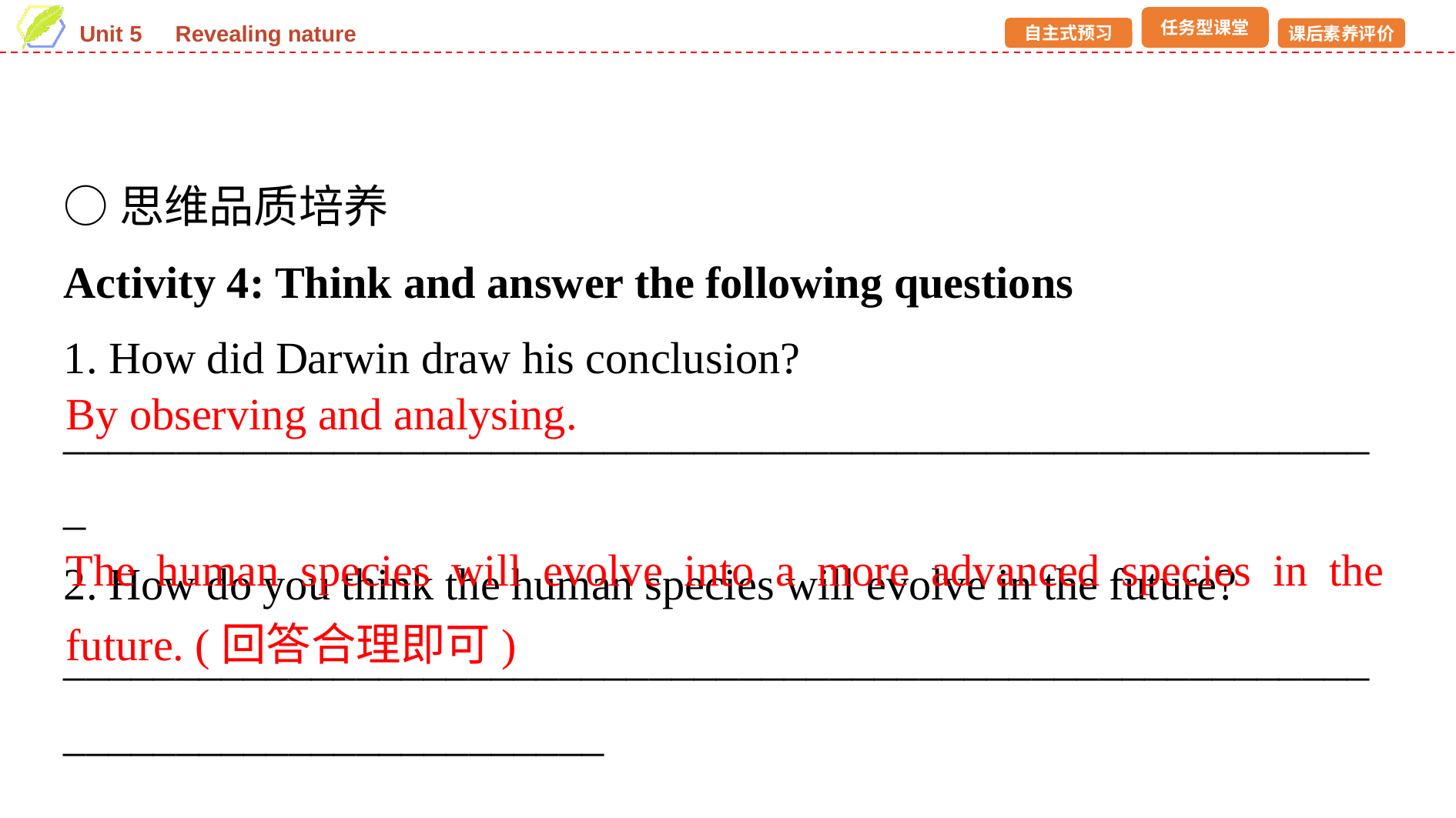

○思维品质培养
Activity 4: Think and answer the following questions
1. How did Darwin draw his conclusion?
___________________________________________________________
2. How do you think the human species will evolve in the future?
__________________________________________________________________________________
By observing and analysing.
The human species will evolve into a more advanced species in the future. (回答合理即可)